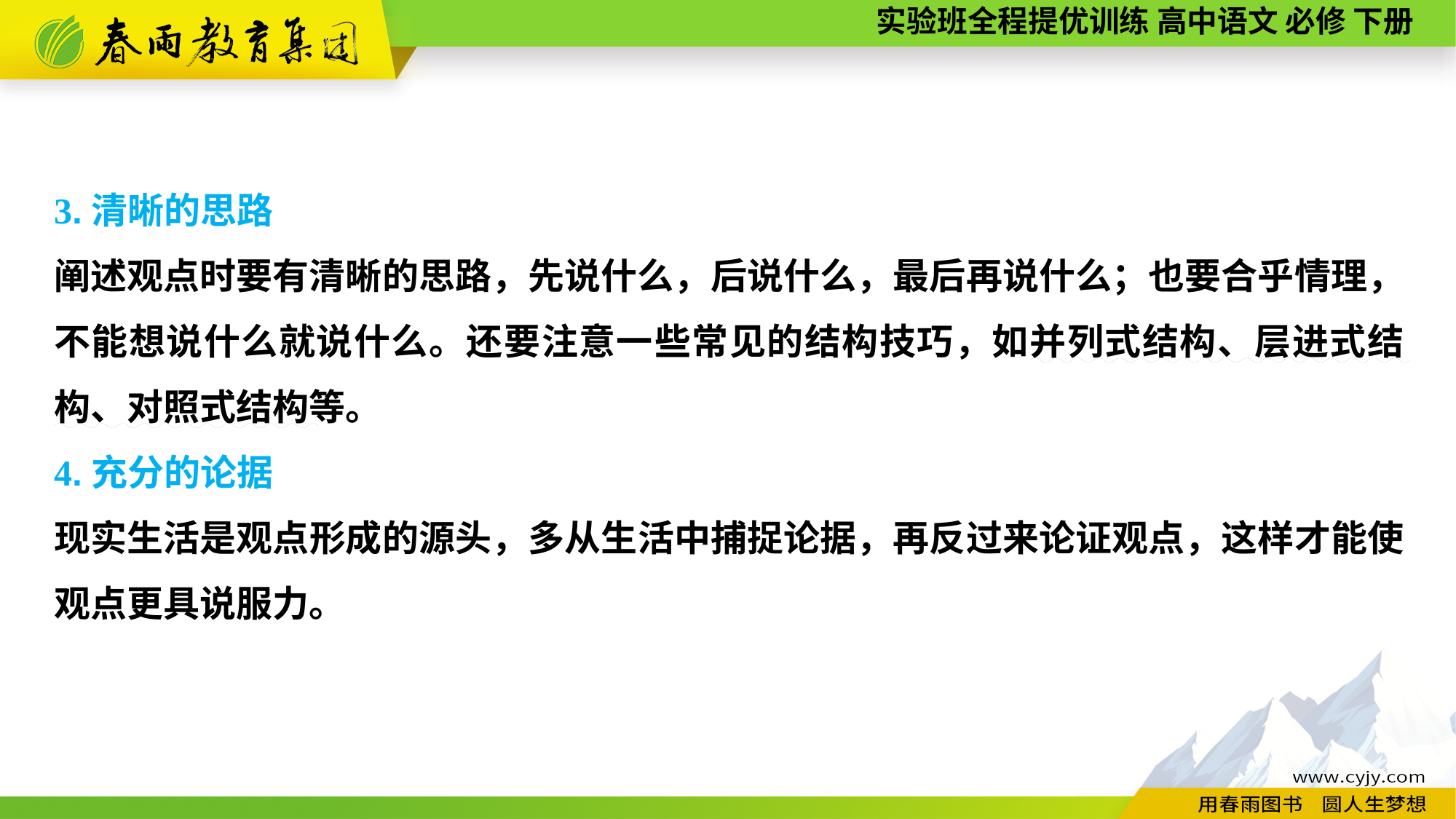

3.清晰的思路
阐述观点时要有清晰的思路，先说什么，后说什么，最后再说什么；也要合乎情理，不能想说什么就说什么。还要注意一些常见的结构技巧，如并列式结构、层进式结构、对照式结构等。
4.充分的论据
现实生活是观点形成的源头，多从生活中捕捉论据，再反过来论证观点，这样才能使观点更具说服力。